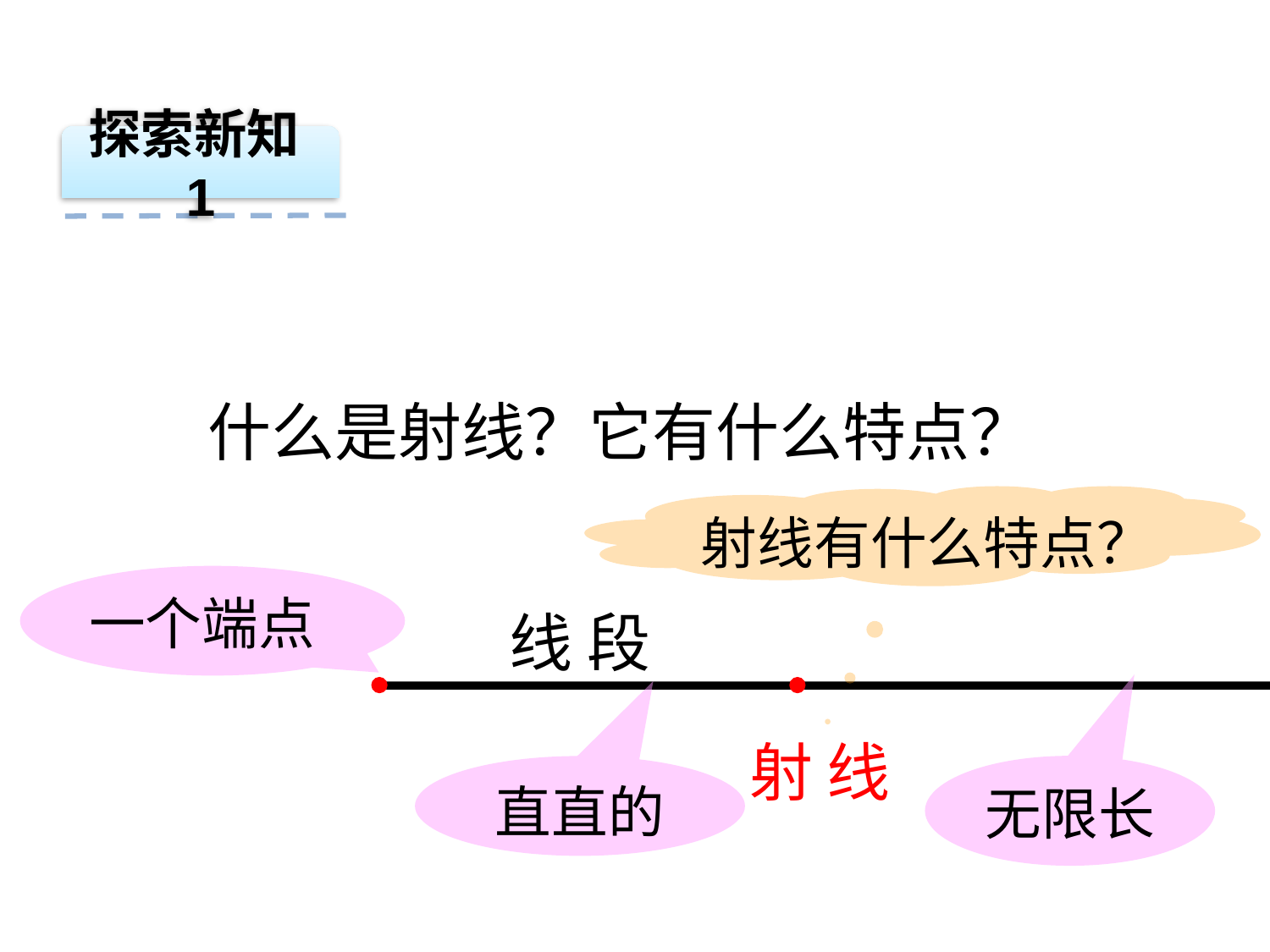

探索新知1
什么是射线？它有什么特点？
射线有什么特点？
一个端点
线 段

射 线
无限长
直直的